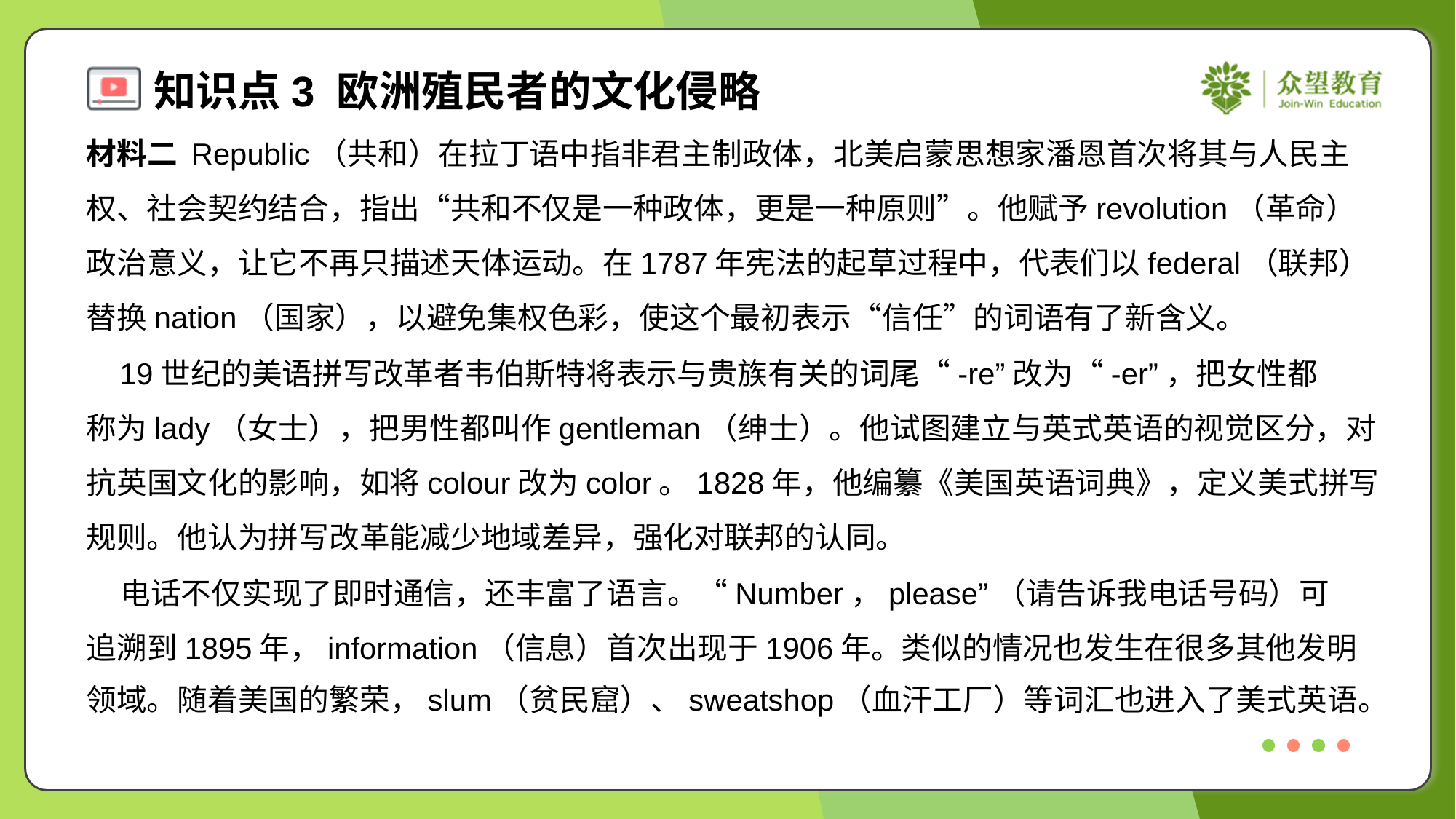

材料二 Republic（共和）在拉丁语中指非君主制政体，北美启蒙思想家潘恩首次将其与人民主
权、社会契约结合，指出“共和不仅是一种政体，更是一种原则”。他赋予revolution（革命）
政治意义，让它不再只描述天体运动。在1787年宪法的起草过程中，代表们以federal（联邦）
替换nation（国家），以避免集权色彩，使这个最初表示“信任”的词语有了新含义。
    19世纪的美语拼写改革者韦伯斯特将表示与贵族有关的词尾“-re”改为“-er”，把女性都
称为lady（女士），把男性都叫作gentleman（绅士）。他试图建立与英式英语的视觉区分，对
抗英国文化的影响，如将colour改为color。1828年，他编纂《美国英语词典》，定义美式拼写
规则。他认为拼写改革能减少地域差异，强化对联邦的认同。
    电话不仅实现了即时通信，还丰富了语言。“Number，please”（请告诉我电话号码）可
追溯到1895年，information（信息）首次出现于1906年。类似的情况也发生在很多其他发明
领域。随着美国的繁荣，slum（贫民窟）、sweatshop（血汗工厂）等词汇也进入了美式英语。